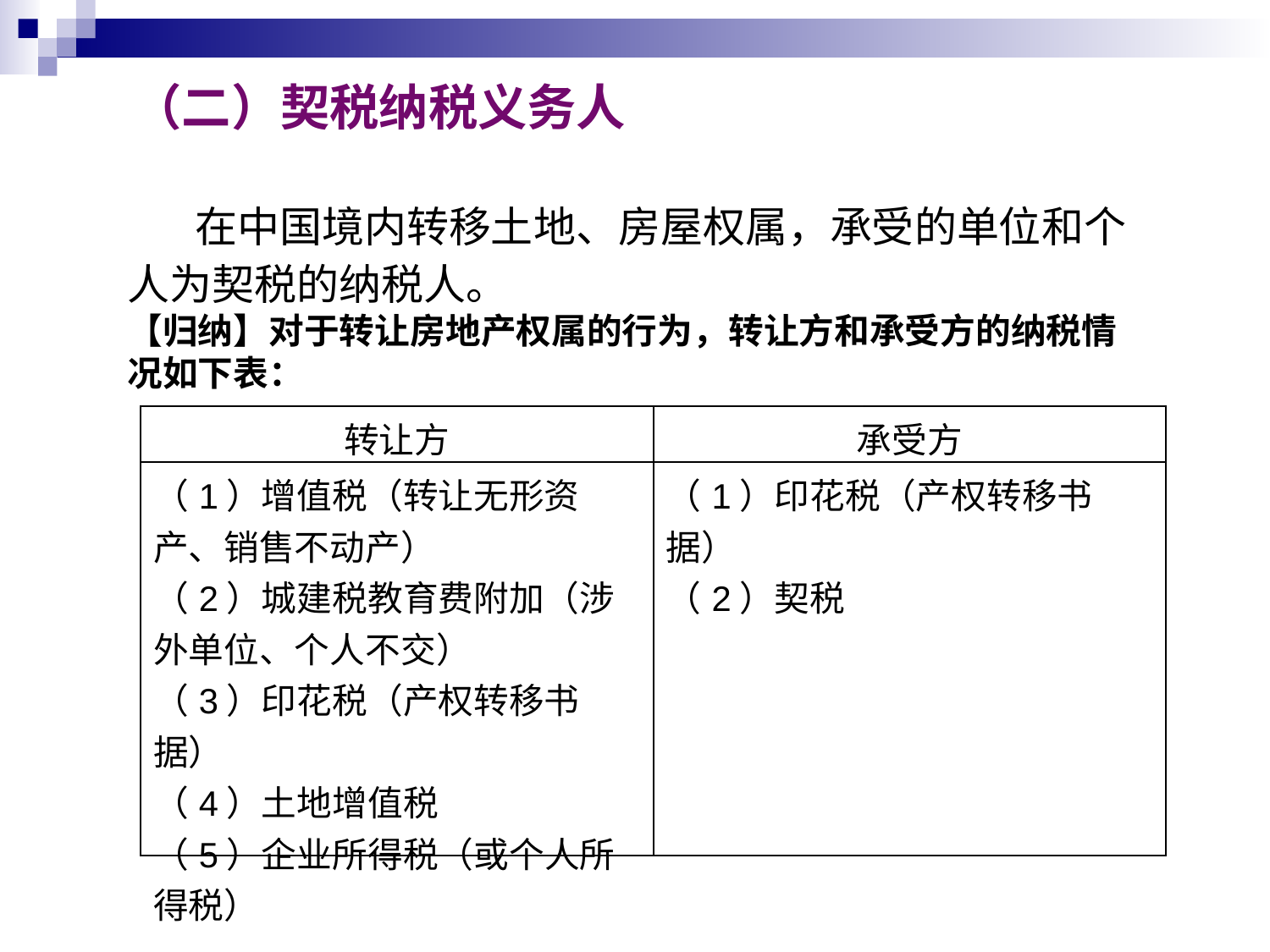

（二）契税纳税义务人
      在中国境内转移土地、房屋权属，承受的单位和个人为契税的纳税人。
【归纳】对于转让房地产权属的行为，转让方和承受方的纳税情况如下表：

| 转让方 | 承受方 |
| --- | --- |
| （1）增值税（转让无形资产、销售不动产） （2）城建税教育费附加（涉外单位、个人不交） （3）印花税（产权转移书据） （4）土地增值税 （5）企业所得税（或个人所得税） | （1）印花税（产权转移书据） （2）契税 |